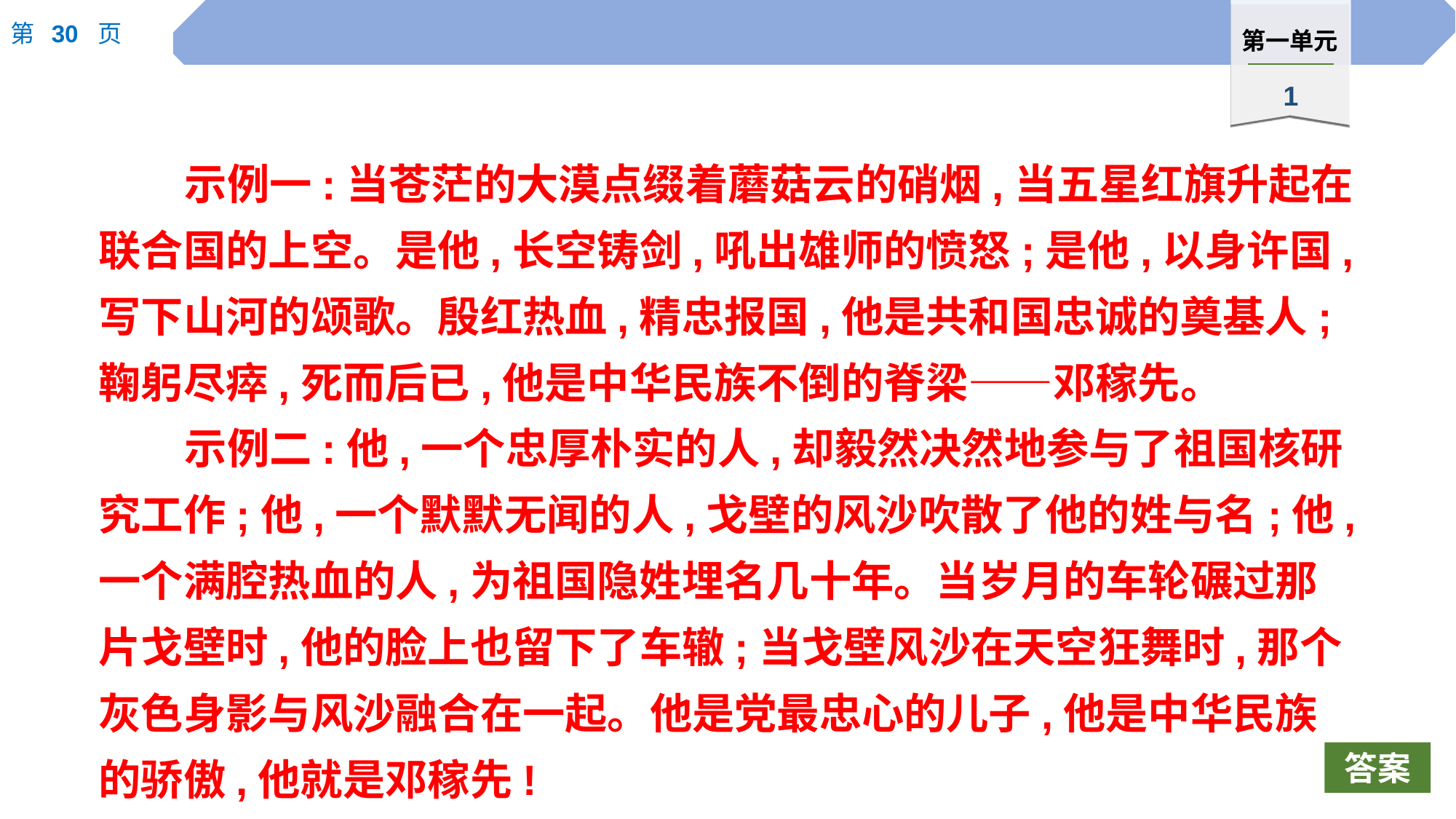

示例一:当苍茫的大漠点缀着蘑菇云的硝烟,当五星红旗升起在联合国的上空。是他,长空铸剑,吼出雄师的愤怒;是他,以身许国,写下山河的颂歌。殷红热血,精忠报国,他是共和国忠诚的奠基人;鞠躬尽瘁,死而后已,他是中华民族不倒的脊梁——邓稼先。
示例二:他,一个忠厚朴实的人,却毅然决然地参与了祖国核研究工作;他,一个默默无闻的人,戈壁的风沙吹散了他的姓与名;他,一个满腔热血的人,为祖国隐姓埋名几十年。当岁月的车轮碾过那片戈壁时,他的脸上也留下了车辙;当戈壁风沙在天空狂舞时,那个灰色身影与风沙融合在一起。他是党最忠心的儿子,他是中华民族的骄傲,他就是邓稼先!
答案